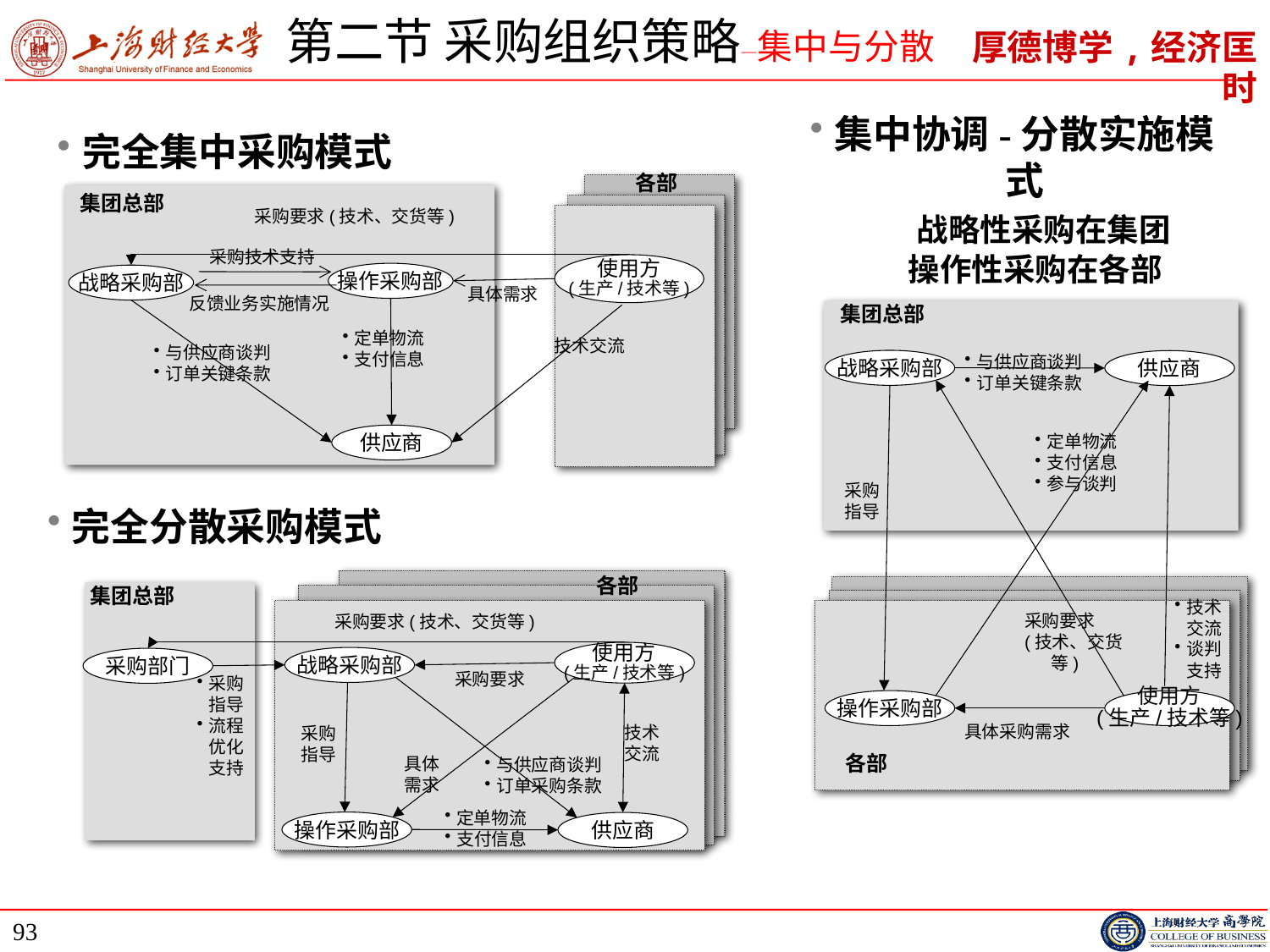

# 第二节 采购组织策略—集中与分散
完全集中采购模式
集中协调-分散实施模式
　战略性采购在集团
　  操作性采购在各部
各部

集团总部

采购要求(技术、交货等)

采购技术支持
使用方
(生产/技术等)
操作采购部
战略采购部

具体需求

反馈业务实施情况
定单物流
支付信息
技术交流
与供应商谈判
订单关键条款
供应商

集团总部
战略采购部
与供应商谈判
订单关键条款
供应商
定单物流
支付信息
参与谈判
采购
指导

技术交流
谈判支持

采购要求
(技术、交货等)
操作采购部
使用方
(生产/技术等)
具体采购需求
各部
完全分散采购模式

各部

集团总部

采购要求(技术、交货等)
使用方
(生产/技术等)
战略采购部
采购部门
采购要求
采购指导
流程优化支持
技术
交流
采购
指导
具体
需求
与供应商谈判
订单采购条款
定单物流
支付信息
操作采购部
供应商
93